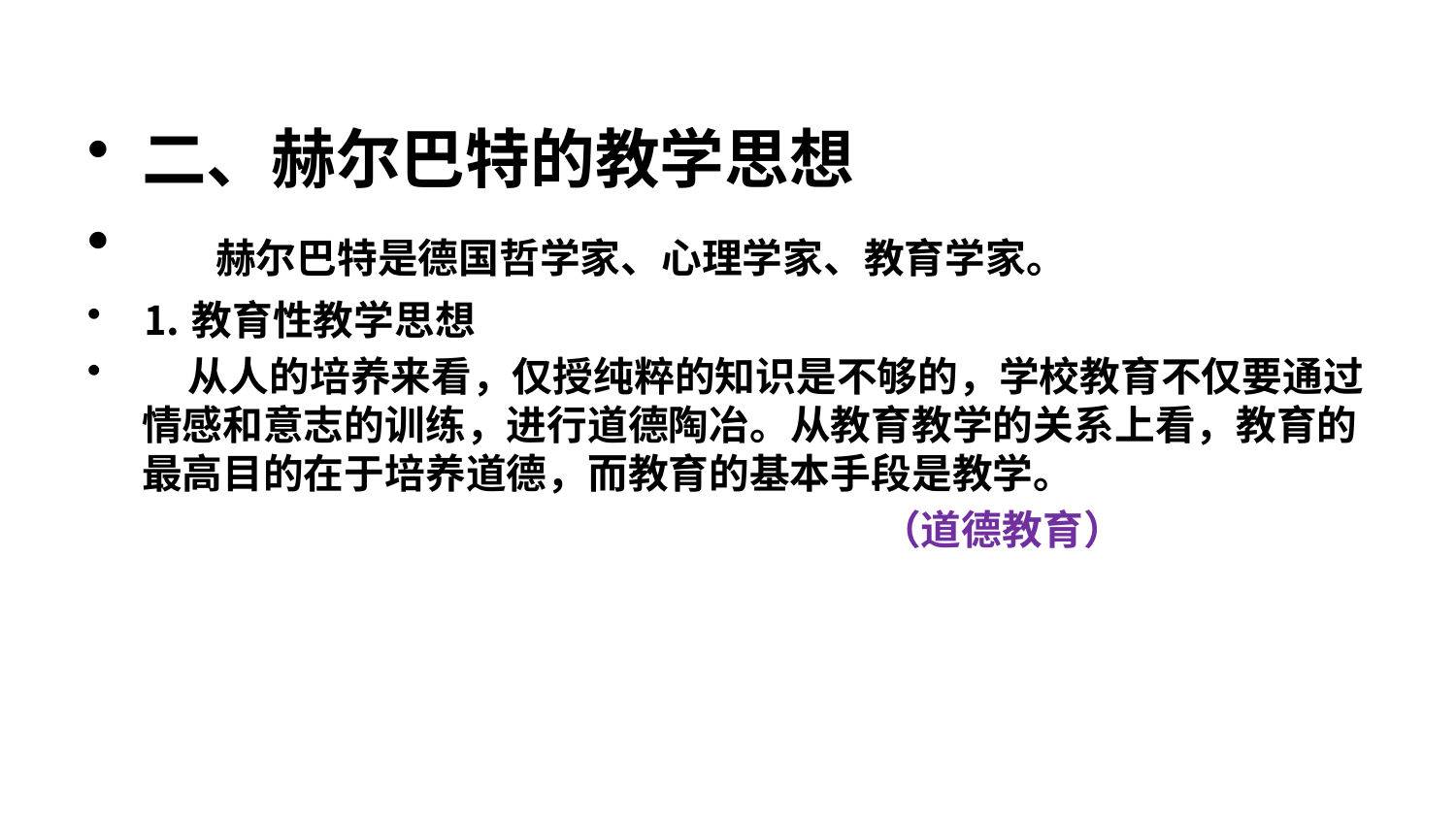

#
二、赫尔巴特的教学思想
    赫尔巴特是德国哲学家、心理学家、教育学家。
⒈教育性教学思想
    从人的培养来看，仅授纯粹的知识是不够的，学校教育不仅要通过情感和意志的训练，进行道德陶冶。从教育教学的关系上看，教育的最高目的在于培养道德，而教育的基本手段是教学。
                                                                                     （道德教育）